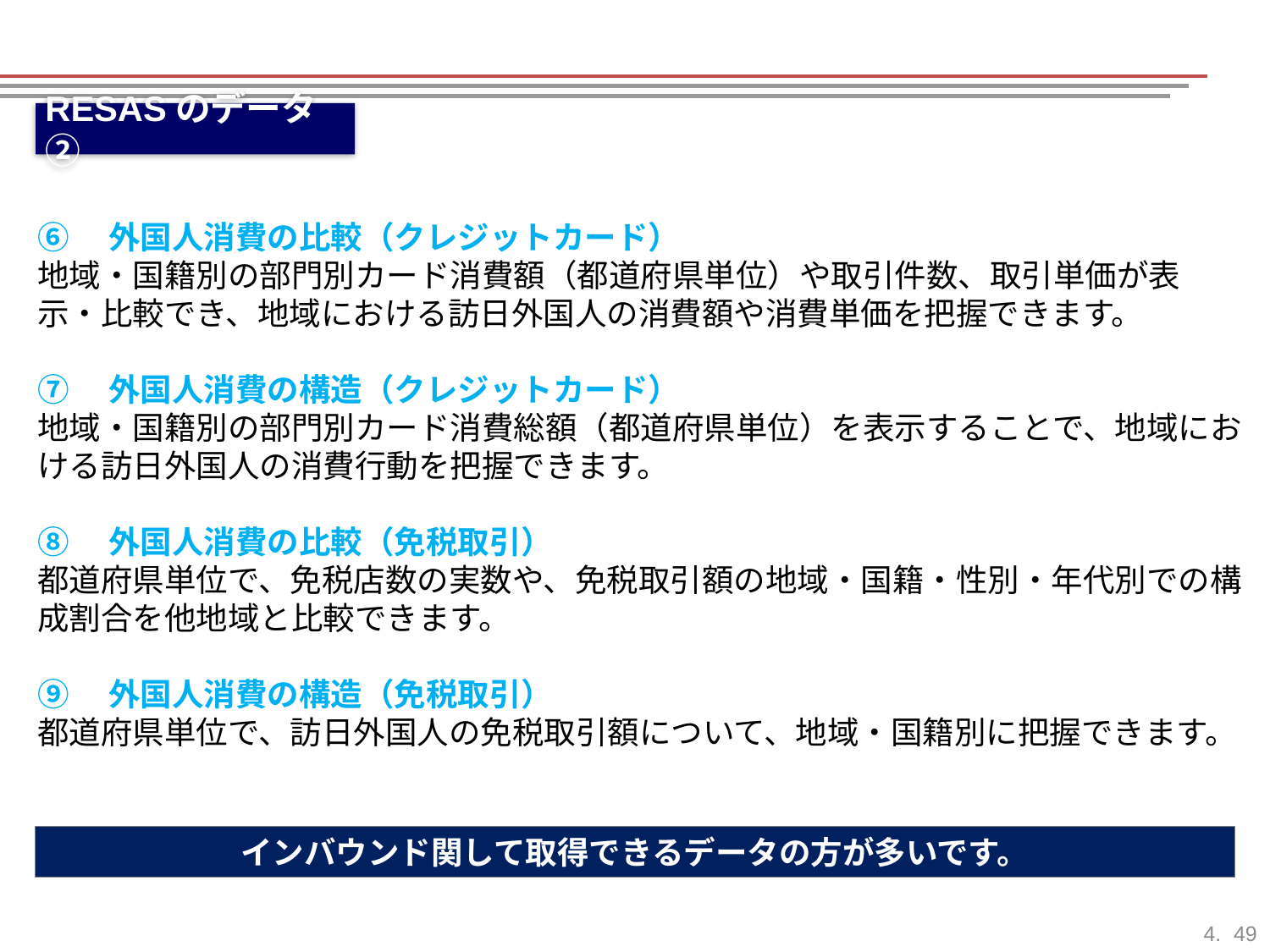

RESASのデータ②

⑥　外国人消費の比較（クレジットカード）
地域・国籍別の部門別カード消費額（都道府県単位）や取引件数、取引単価が表示・比較でき、地域における訪日外国人の消費額や消費単価を把握できます。

⑦　外国人消費の構造（クレジットカード）
地域・国籍別の部門別カード消費総額（都道府県単位）を表示することで、地域における訪日外国人の消費行動を把握できます。

⑧　外国人消費の比較（免税取引）
都道府県単位で、免税店数の実数や、免税取引額の地域・国籍・性別・年代別での構成割合を他地域と比較できます。

⑨　外国人消費の構造（免税取引）
都道府県単位で、訪日外国人の免税取引額について、地域・国籍別に把握できます。
インバウンド関して取得できるデータの方が多いです。
49